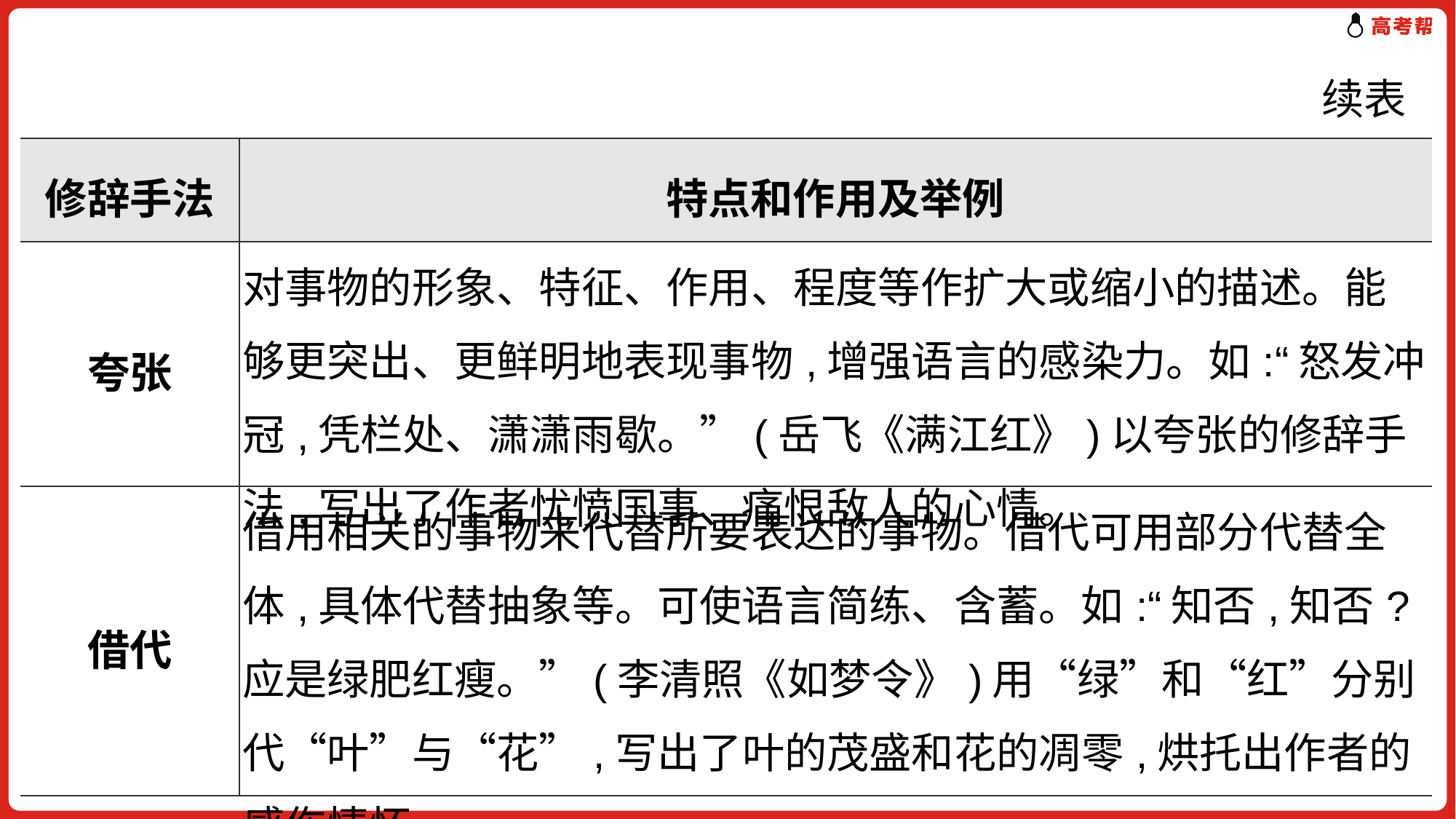

续表
| 修辞手法 | 特点和作用及举例 |
| --- | --- |
| 夸张 | 对事物的形象、特征、作用、程度等作扩大或缩小的描述。能够更突出、更鲜明地表现事物,增强语言的感染力。如:“怒发冲冠,凭栏处、潇潇雨歇。”(岳飞《满江红》)以夸张的修辞手法,写出了作者忧愤国事、痛恨敌人的心情。 |
| 借代 | 借用相关的事物来代替所要表达的事物。借代可用部分代替全体,具体代替抽象等。可使语言简练、含蓄。如:“知否,知否?应是绿肥红瘦。”(李清照《如梦令》)用“绿”和“红”分别代“叶”与“花”,写出了叶的茂盛和花的凋零,烘托出作者的感伤情怀。 |